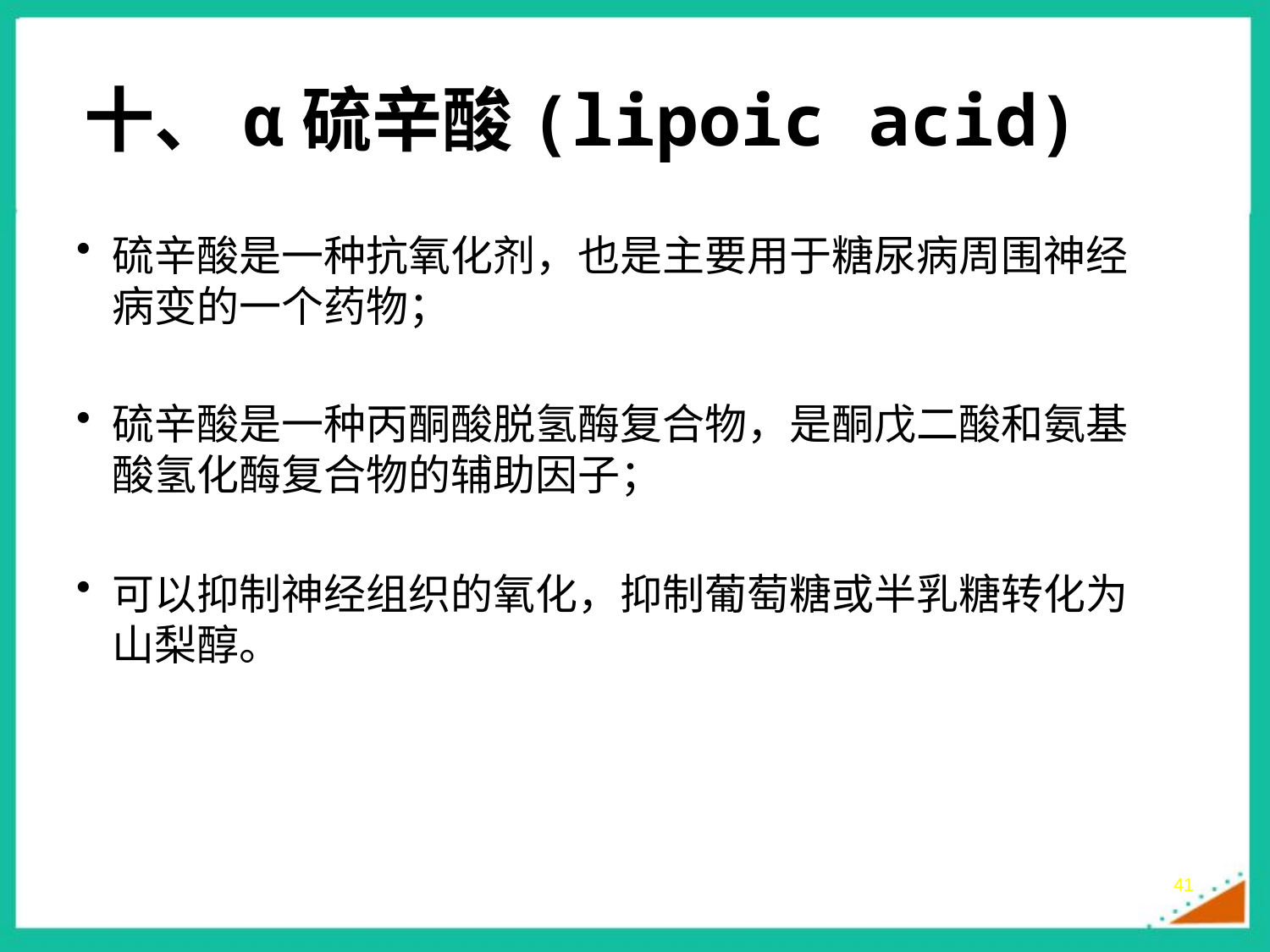

# 十、α硫辛酸(lipoic acid)
硫辛酸是一种抗氧化剂，也是主要用于糖尿病周围神经病变的一个药物；

硫辛酸是一种丙酮酸脱氢酶复合物，是酮戊二酸和氨基酸氢化酶复合物的辅助因子；

可以抑制神经组织的氧化，抑制葡萄糖或半乳糖转化为山梨醇。
41